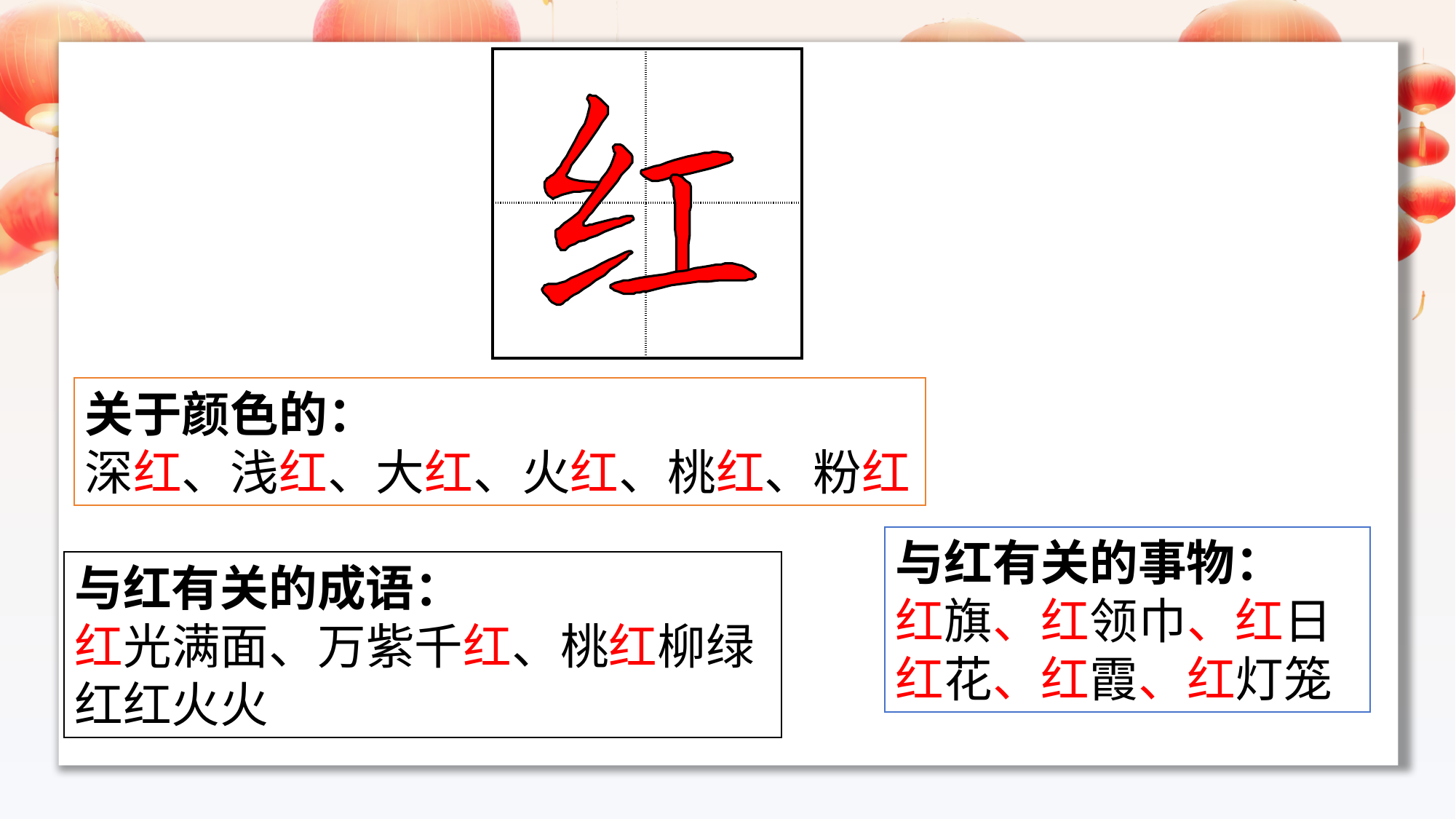

|  |  |
| --- | --- |
|  |  |

关于颜色的：
深红、浅红、大红、火红、桃红、粉红
与红有关的事物：
红旗、红领巾、红日
红花、红霞、红灯笼
与红有关的成语：
红光满面、万紫千红、桃红柳绿
红红火火